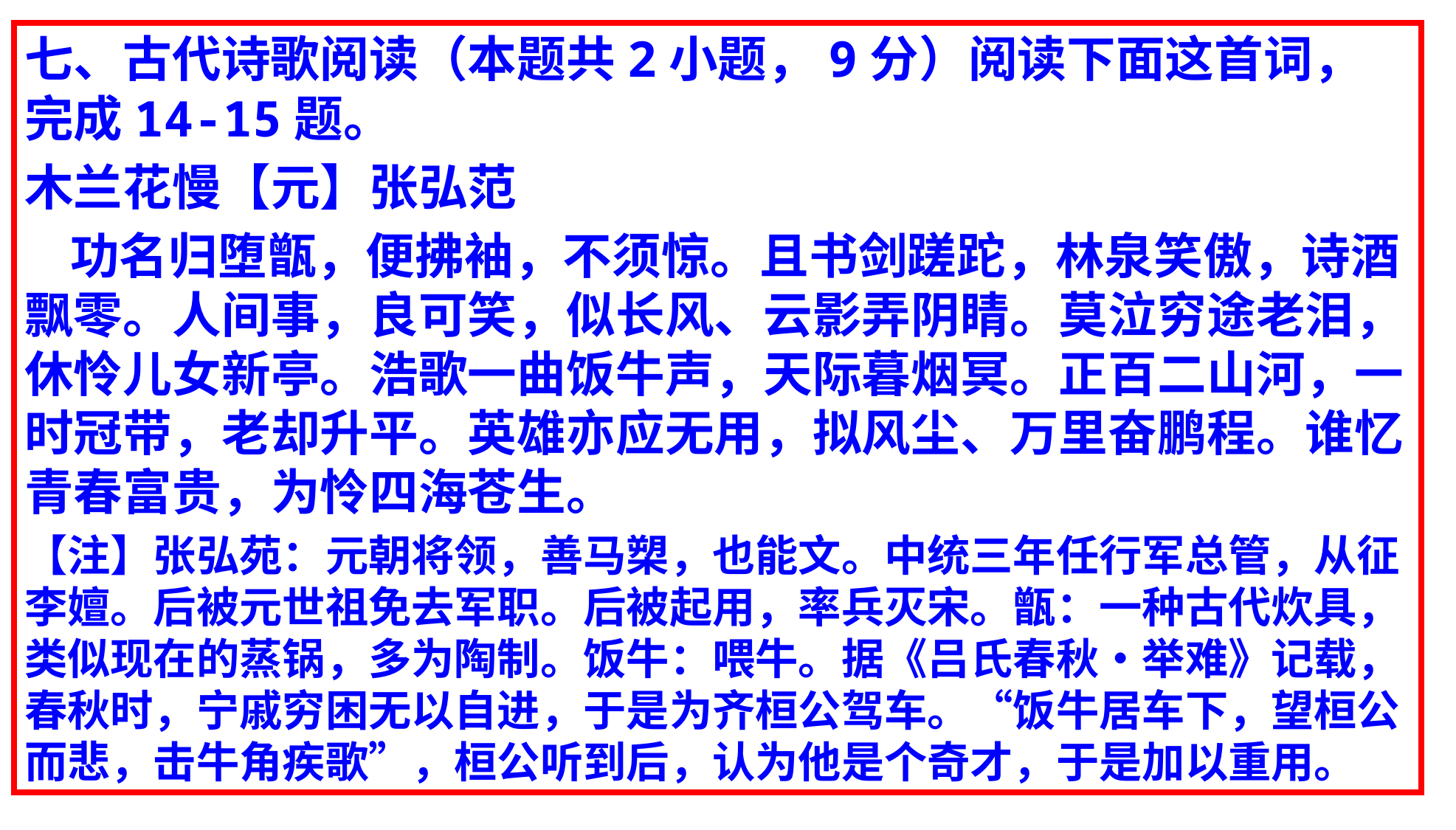

七、古代诗歌阅读（本题共2小题，9分）阅读下面这首词，完成14-15题。
木兰花慢【元】张弘范
   功名归堕甑，便拂袖，不须惊。且书剑蹉跎，林泉笑傲，诗酒飘零。人间事，良可笑，似长风、云影弄阴睛。莫泣穷途老泪，休怜儿女新亭。浩歌一曲饭牛声，天际暮烟冥。正百二山河，一时冠带，老却升平。英雄亦应无用，拟风尘、万里奋鹏程。谁忆青春富贵，为怜四海苍生。
【注】张弘苑：元朝将领，善马槊，也能文。中统三年任行军总管，从征李嬗。后被元世祖免去军职。后被起用，率兵灭宋。甑：一种古代炊具，类似现在的蒸锅，多为陶制。饭牛：喂牛。据《吕氏春秋•举难》记载，春秋时，宁戚穷困无以自进，于是为齐桓公驾车。“饭牛居车下，望桓公而悲，击牛角疾歌”，桓公听到后，认为他是个奇才，于是加以重用。